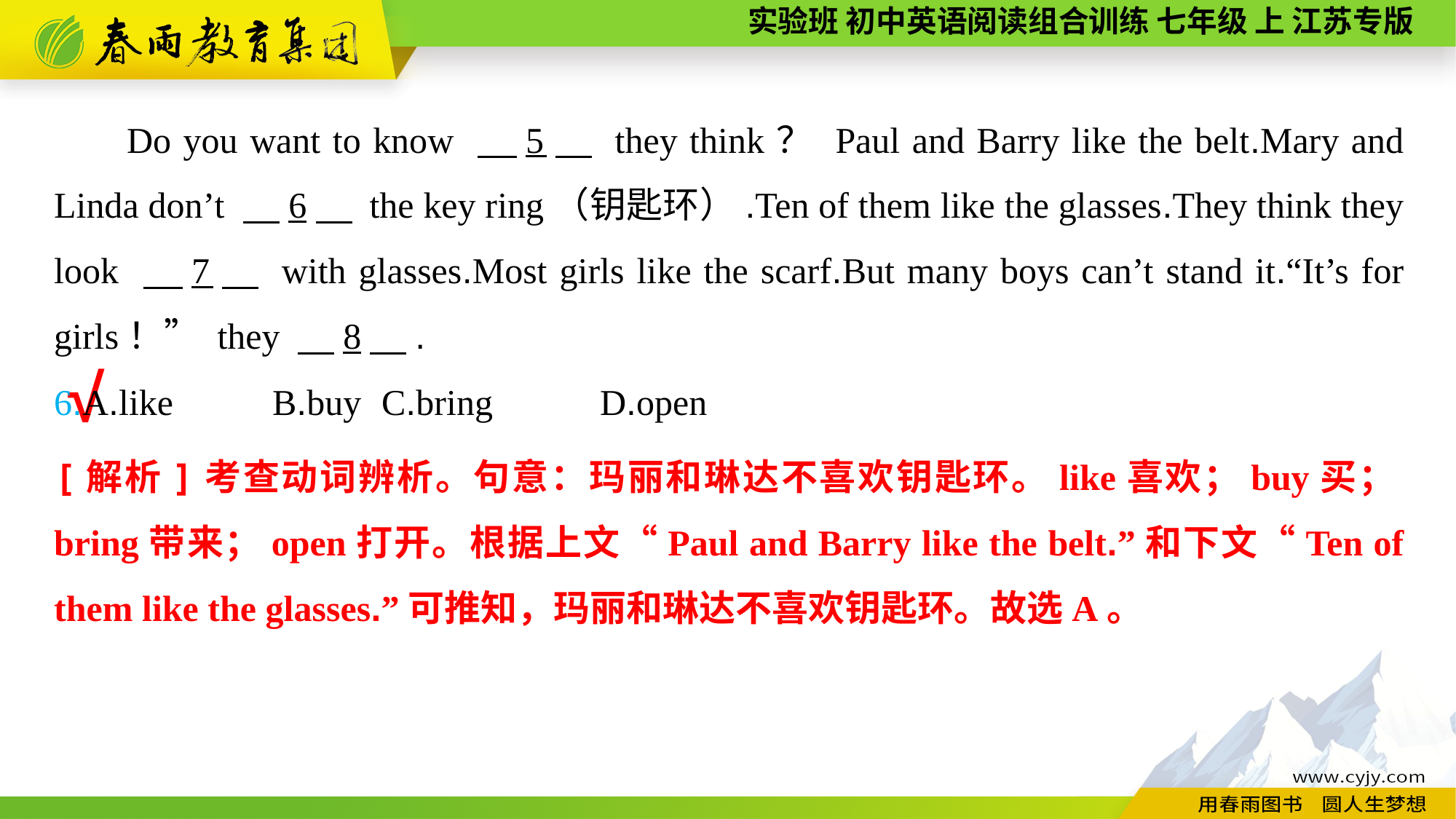

Do you want to know 　5　 they think？ Paul and Barry like the belt.Mary and Linda don’t 　6　 the key ring（钥匙环）.Ten of them like the glasses.They think they look 　7　 with glasses.Most girls like the scarf.But many boys can’t stand it.“It’s for girls！” they 　8　.
6.A.like	B.buy	C.bring	D.open
√
[解析]考查动词辨析。句意：玛丽和琳达不喜欢钥匙环。like喜欢；buy买；bring带来；open打开。根据上文“Paul and Barry like the belt.”和下文“Ten of them like the glasses.”可推知，玛丽和琳达不喜欢钥匙环。故选A。